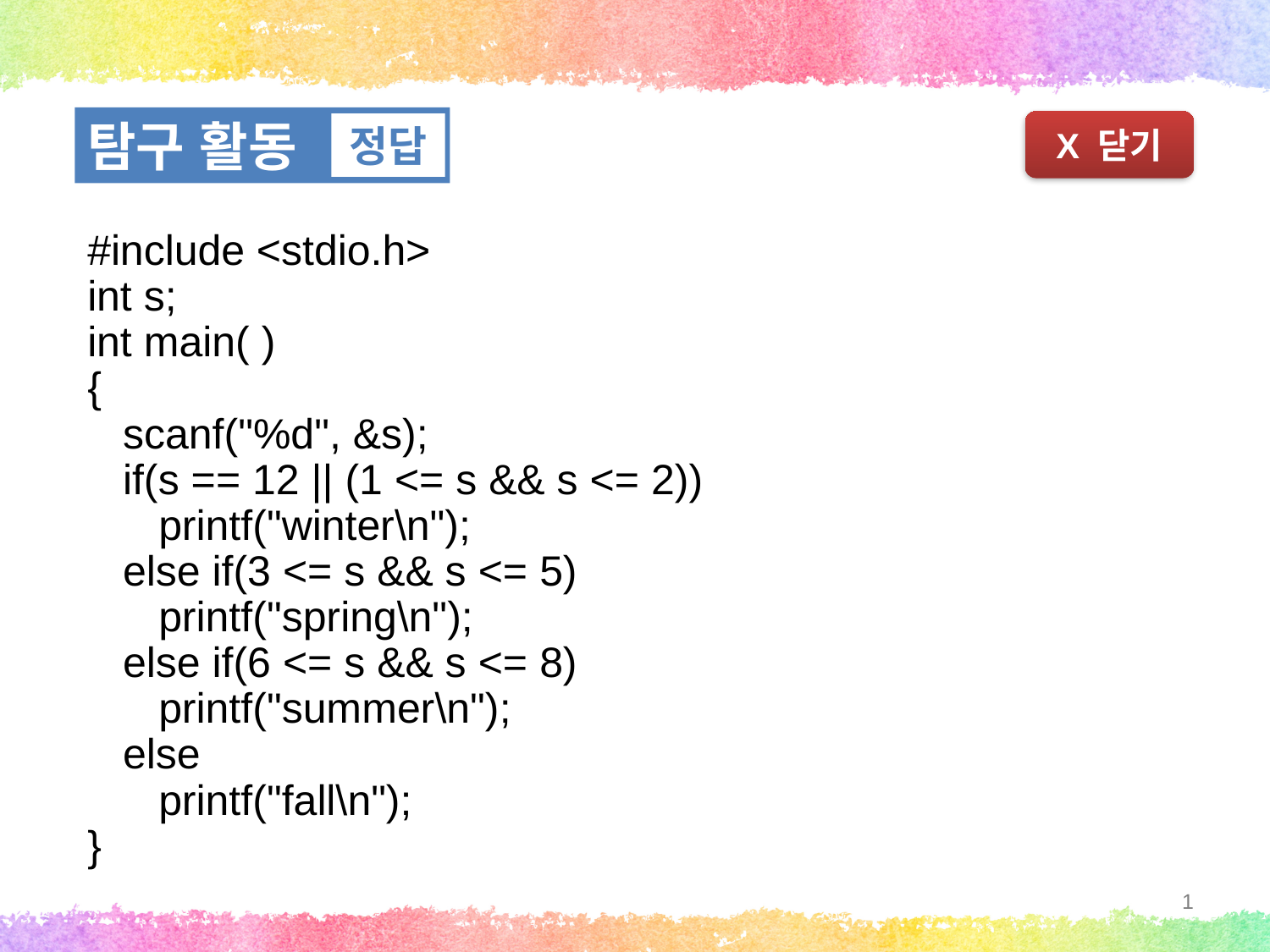

탐구 활동
정답
X 닫기

#include <stdio.h>
int s;
int main( )
{
   scanf("%d", &s);
   if(s == 12 || (1 <= s && s <= 2))
      printf("winter\n");
   else if(3 <= s && s <= 5)
      printf("spring\n");
   else if(6 <= s && s <= 8)
      printf("summer\n");
   else
      printf("fall\n");
}
1